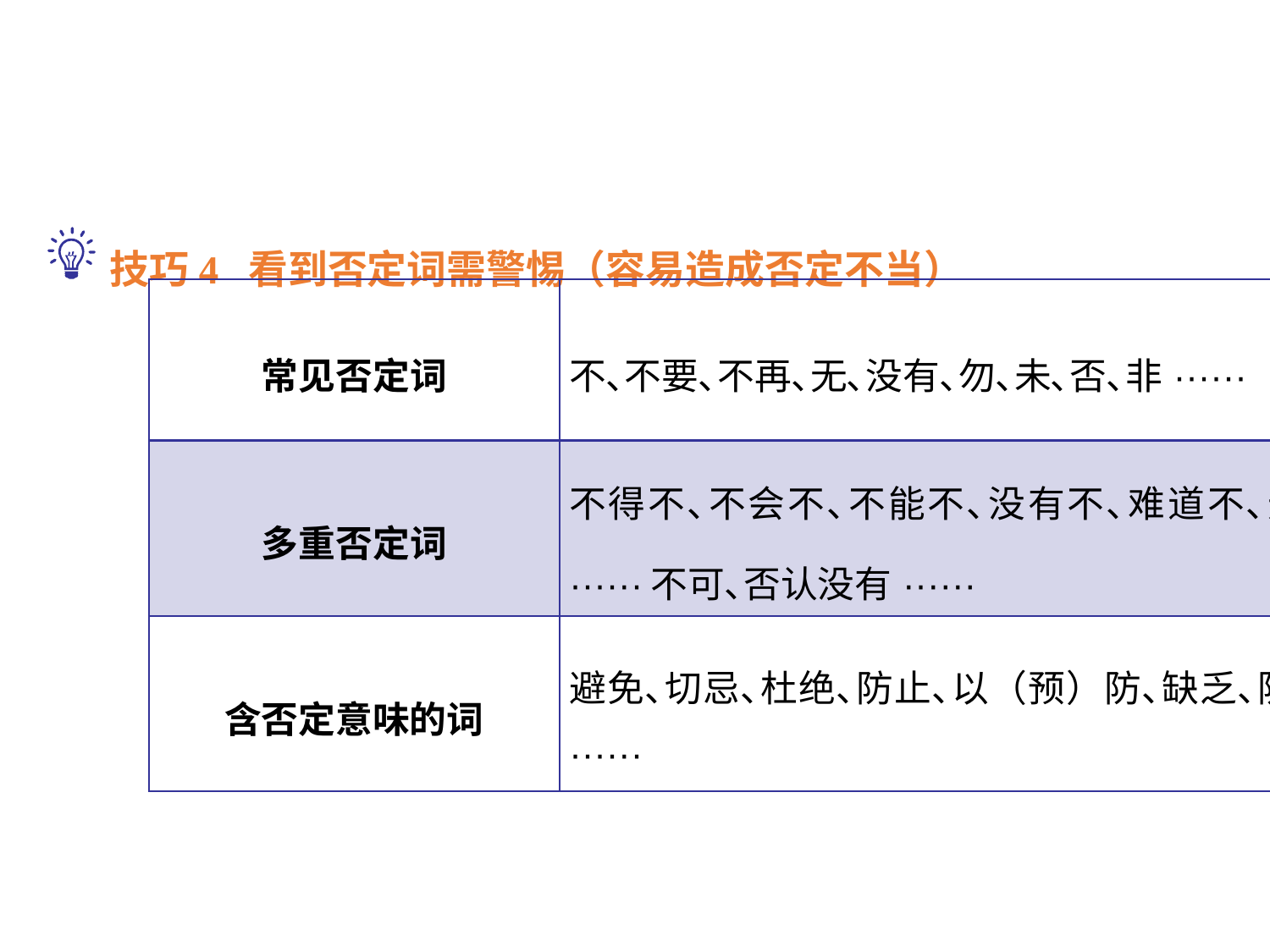

技巧4  看到否定词需警惕（容易造成否定不当）

| 常见否定词 | 不､不要､不再､无､没有､勿､未､否､非······ |
| --- | --- |
| 多重否定词 | 不得不､不会不､不能不､没有不､难道不､无时无刻不､非······不可､否认没有······ |
| 含否定意味的词 | 避免､切忌､杜绝､防止､以（预）防､缺乏､防范､非要､阻止······ |